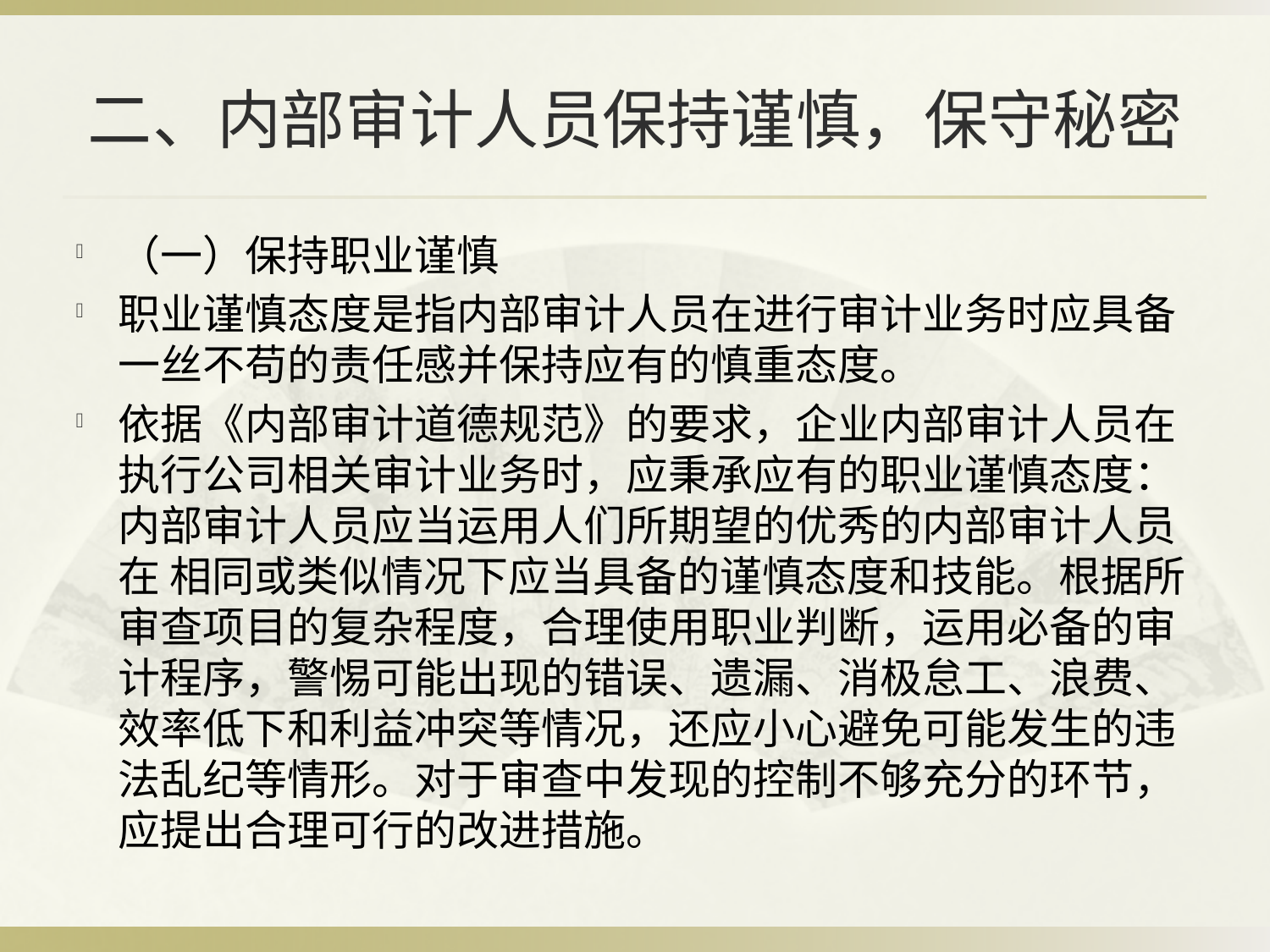

# 二、内部审计人员保持谨慎，保守秘密
（一）保持职业谨慎
职业谨慎态度是指内部审计人员在进行审计业务时应具备一丝不苟的责任感并保持应有的慎重态度。
依据《内部审计道德规范》的要求，企业内部审计人员在执行公司相关审计业务时，应秉承应有的职业谨慎态度：内部审计人员应当运用人们所期望的优秀的内部审计人员在 相同或类似情况下应当具备的谨慎态度和技能。根据所审查项目的复杂程度，合理使用职业判断，运用必备的审计程序，警惕可能出现的错误、遗漏、消极怠工、浪费、效率低下和利益冲突等情况，还应小心避免可能发生的违法乱纪等情形。对于审查中发现的控制不够充分的环节，应提出合理可行的改进措施。